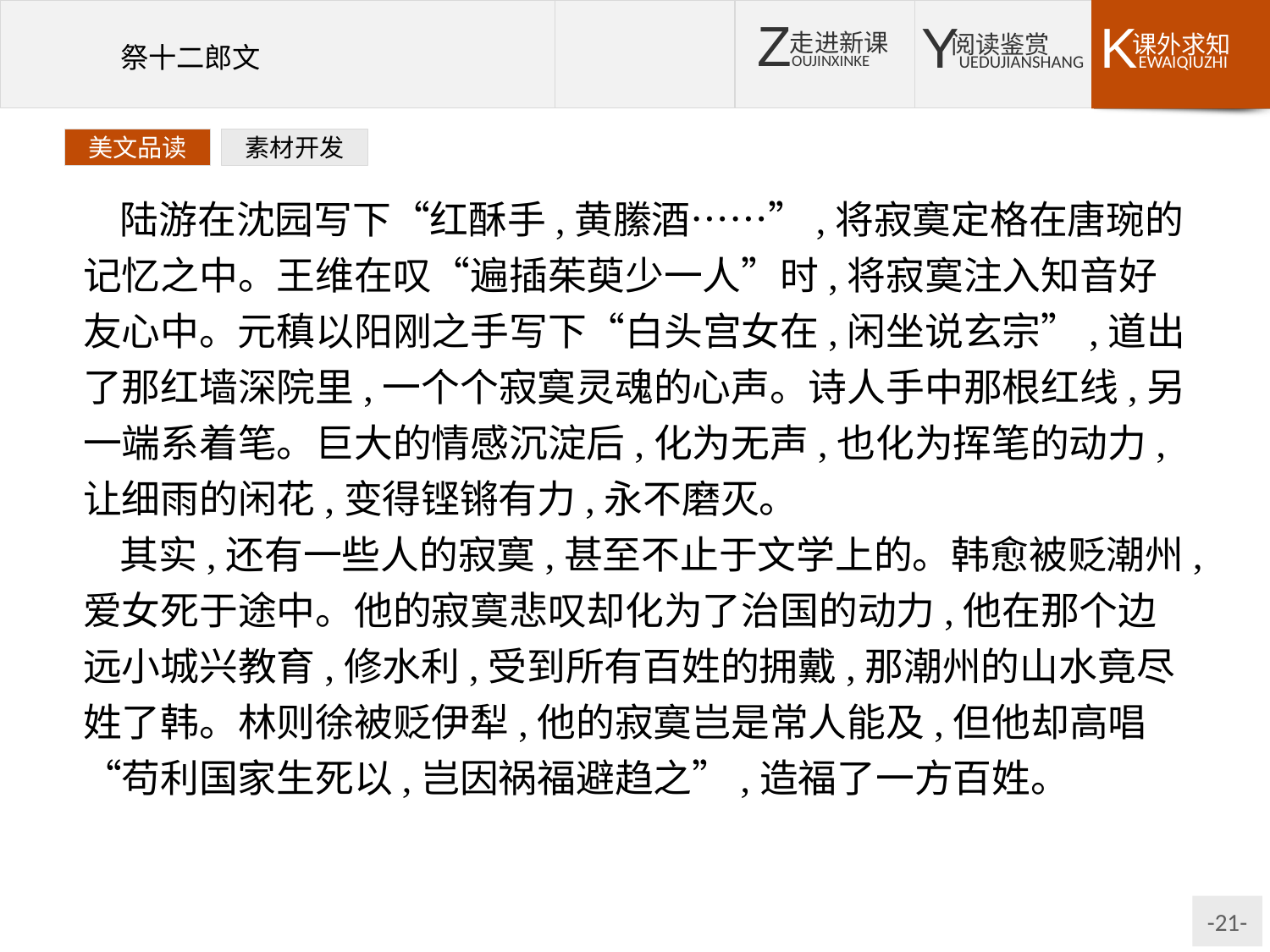

美文品读
素材开发
陆游在沈园写下“红酥手,黄縢酒……”,将寂寞定格在唐琬的记忆之中。王维在叹“遍插茱萸少一人”时,将寂寞注入知音好友心中。元稹以阳刚之手写下“白头宫女在,闲坐说玄宗”,道出了那红墙深院里,一个个寂寞灵魂的心声。诗人手中那根红线,另一端系着笔。巨大的情感沉淀后,化为无声,也化为挥笔的动力,让细雨的闲花,变得铿锵有力,永不磨灭。
其实,还有一些人的寂寞,甚至不止于文学上的。韩愈被贬潮州,爱女死于途中。他的寂寞悲叹却化为了治国的动力,他在那个边远小城兴教育,修水利,受到所有百姓的拥戴,那潮州的山水竟尽姓了韩。林则徐被贬伊犁,他的寂寞岂是常人能及,但他却高唱“苟利国家生死以,岂因祸福避趋之”,造福了一方百姓。